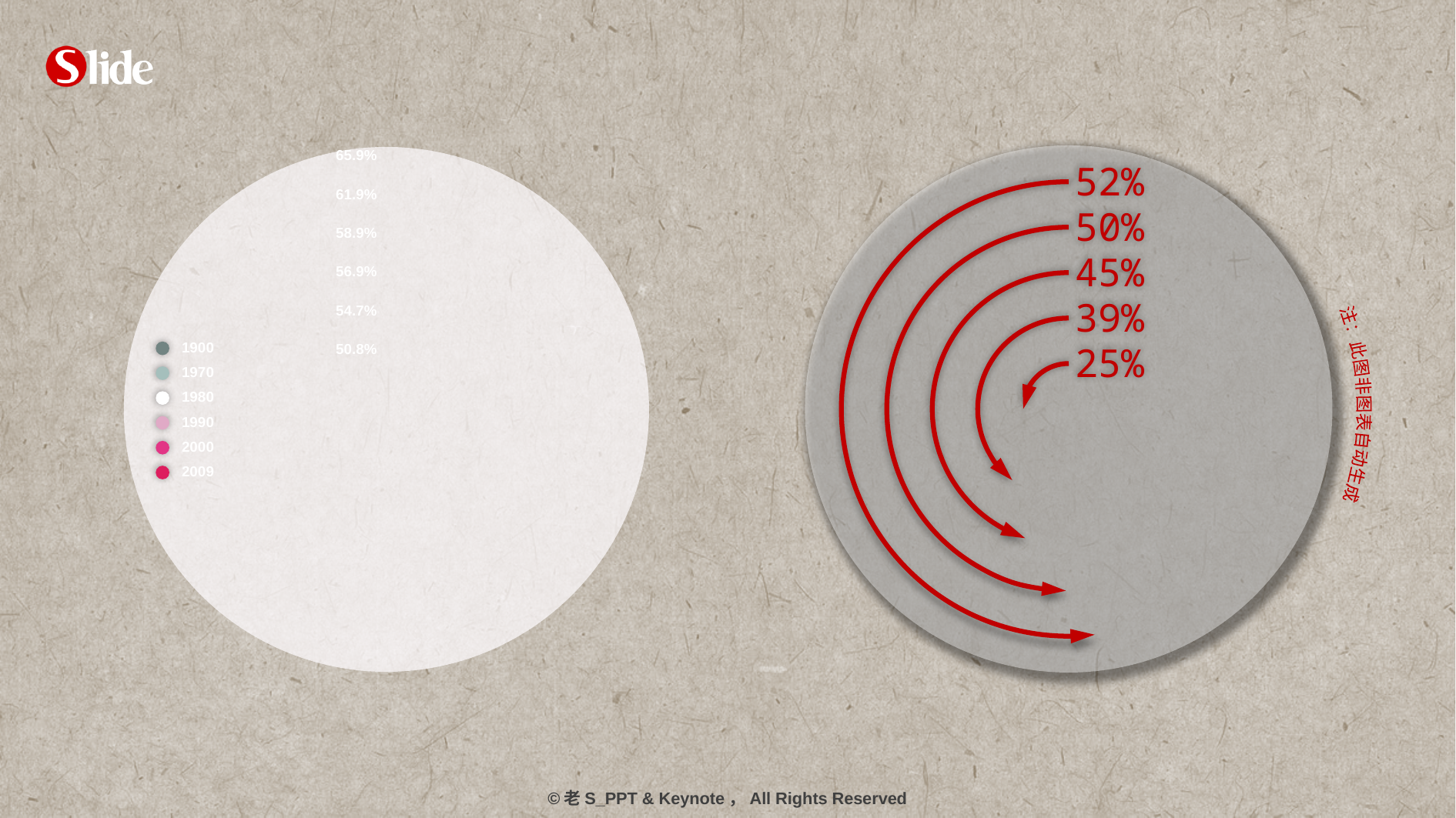

注：此图非图表自动生成

### Chart

| Category | 列17 | 列1 | 列2 | 列3 | 列4 | 列5 | 列6 | 列7 | 列8 | 列9 | 列10 | 列11 | 列12 | 列13 | 列14 | 列15 | 列16 |
|---|---|---|---|---|---|---|---|---|---|---|---|---|---|---|---|---|---|
| A | 100.0 | 50.8 | 100.0 | 100.0 | 54.7 | 100.0 | 100.0 | 56.9 | 100.0 | 100.0 | 58.9 | 100.0 | 100.0 | 61.9 | 100.0 | 100.0 | 65.9 |
| B | None | 49.2 | 0.0 | 0.0 | 45.3 | 0.0 | 0.0 | 43.1 | 0.0 | 0.0 | 41.1 | 0.0 | 0.0 | 38.1 | 0.0 | 0.0 | 34.10000000000001 |
65.9%
52%

61.9%
50%
58.9%

45%
56.9%

39%
54.7%

25%
1900

1970

1980

1990

2000

2009

50.8%